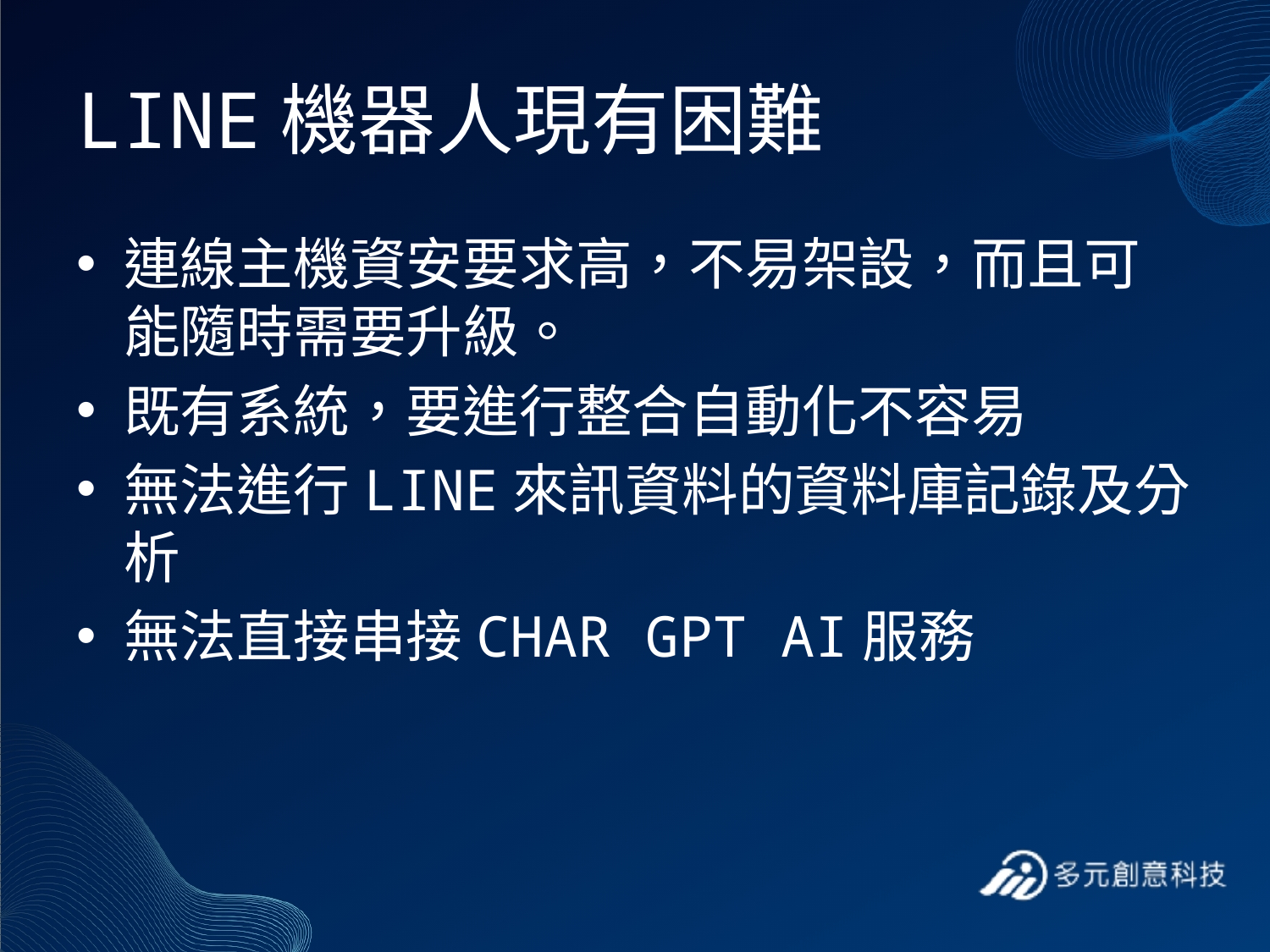

# LINE機器人現有困難
連線主機資安要求高，不易架設，而且可能隨時需要升級。
既有系統，要進行整合自動化不容易
無法進行LINE來訊資料的資料庫記錄及分析
無法直接串接CHAR GPT AI服務